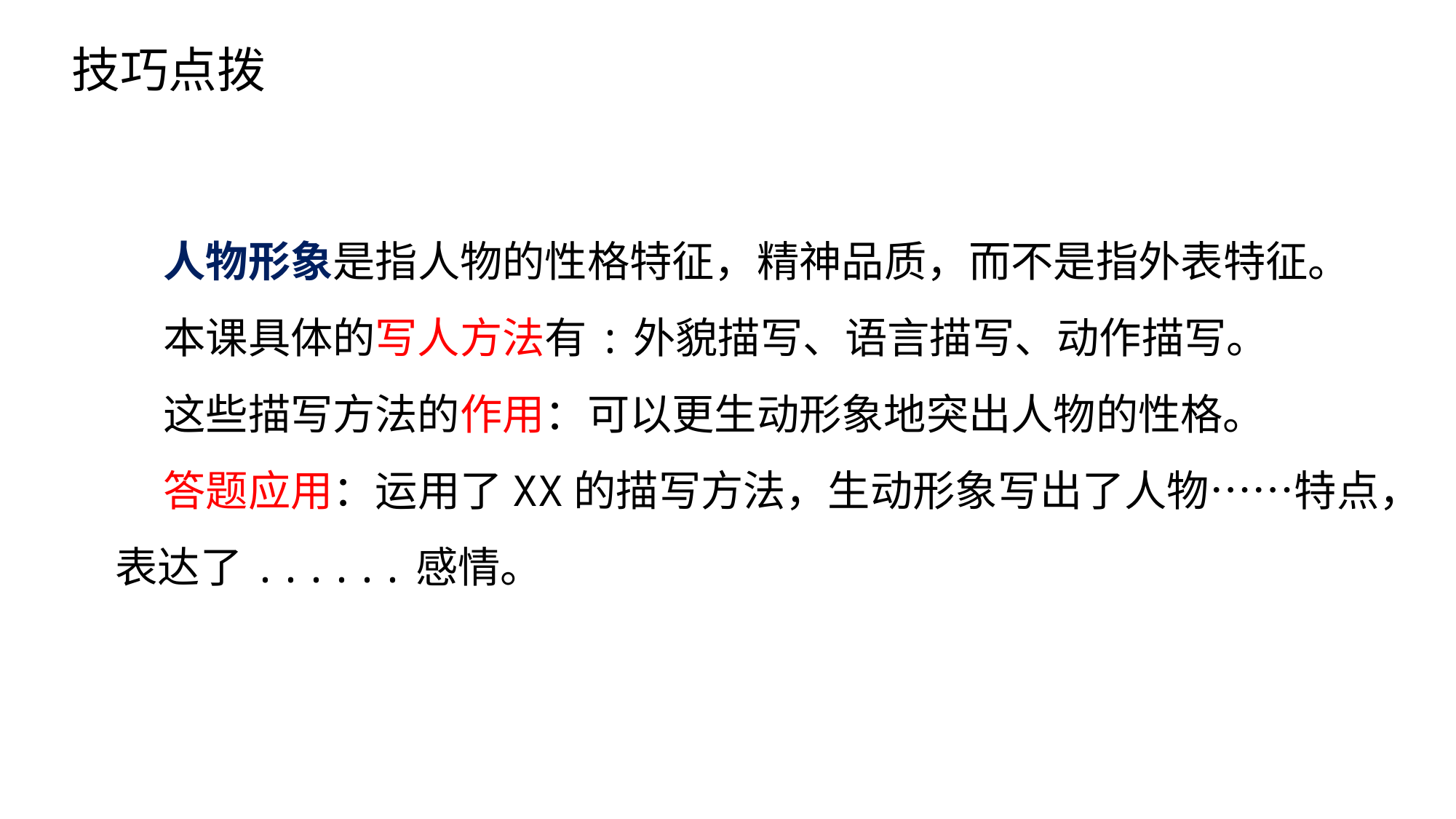

技巧点拨
    人物形象是指人物的性格特征，精神品质，而不是指外表特征。
    本课具体的写人方法有:外貌描写、语言描写、动作描写。
    这些描写方法的作用：可以更生动形象地突出人物的性格。
    答题应用：运用了XX的描写方法，生动形象写出了人物……特点，表达了......感情。